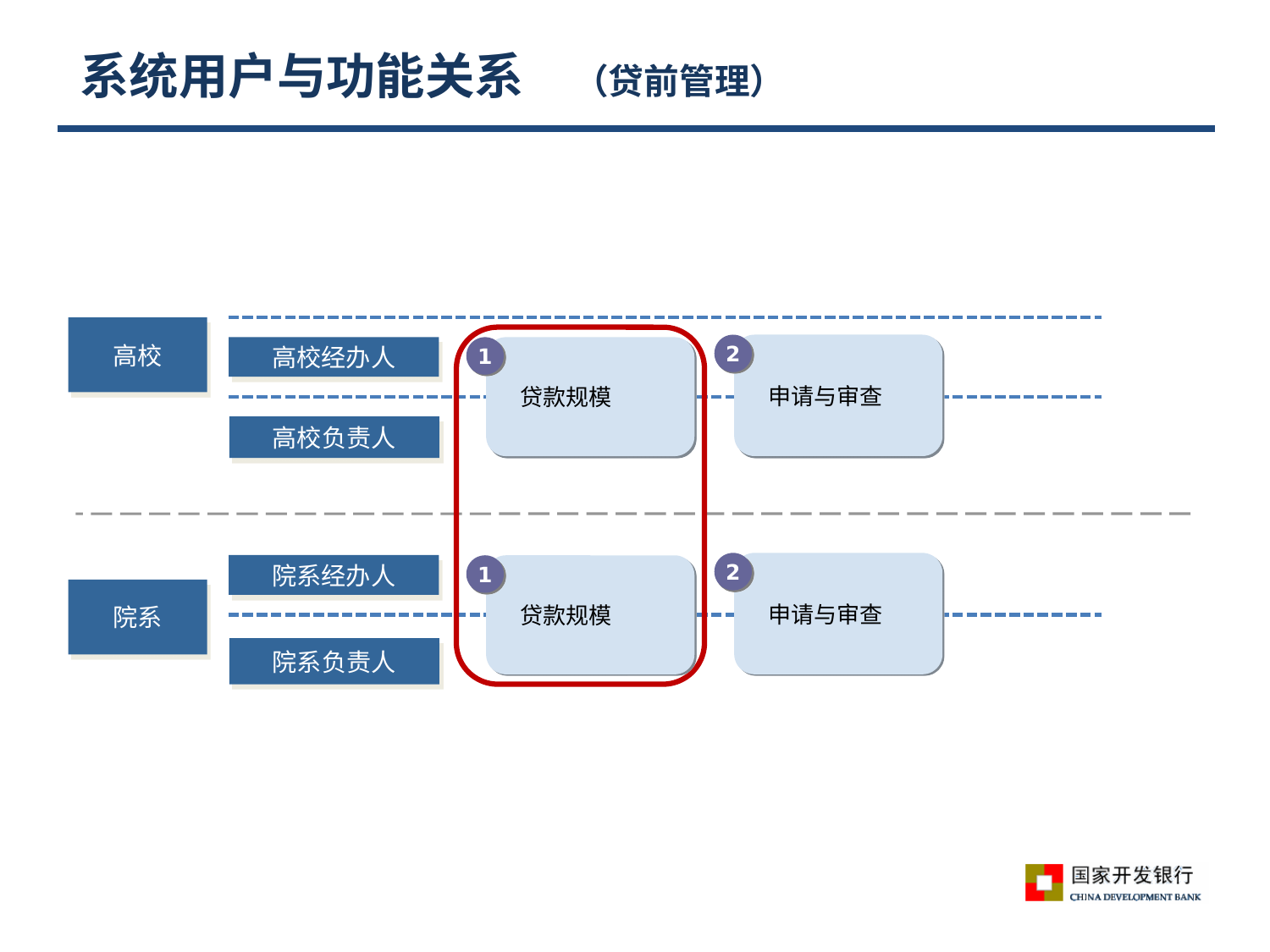

# 系统用户与功能关系　（贷前管理）
高校

2
  申请与审查
高校经办人
1
  贷款规模
高校负责人

2
  申请与审查
院系经办人
1
  贷款规模
院系
院系负责人